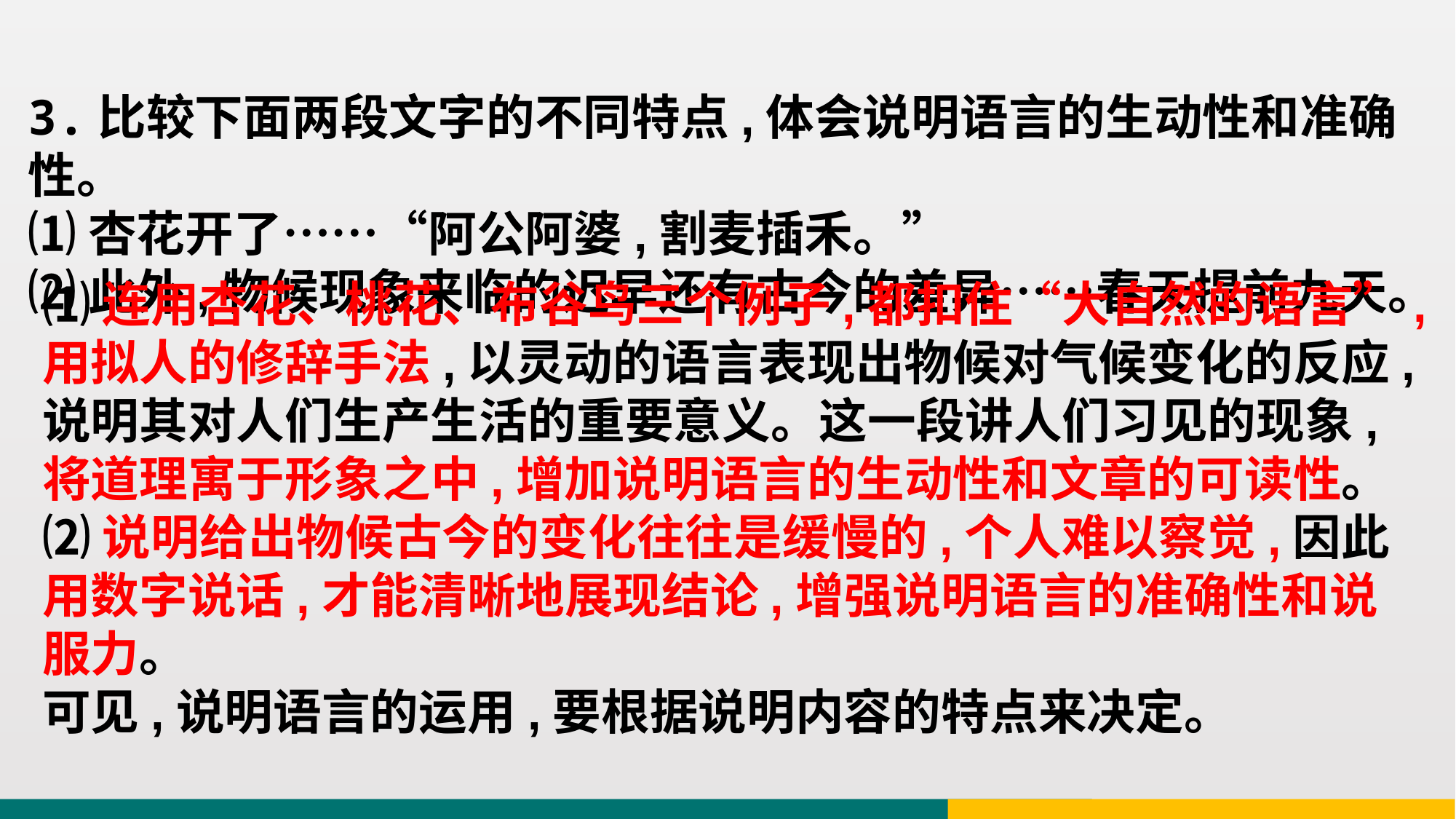

3.比较下面两段文字的不同特点,体会说明语言的生动性和准确性。
⑴杏花开了……“阿公阿婆,割麦插禾。”
⑵此外,物候现象来临的迟早还有古今的差异……春天提前九天。
⑴连用杏花、桃花、布谷鸟三个例子,都扣住“大自然的语言”,用拟人的修辞手法,以灵动的语言表现出物候对气候变化的反应,说明其对人们生产生活的重要意义。这一段讲人们习见的现象,将道理寓于形象之中,增加说明语言的生动性和文章的可读性。
⑵说明给出物候古今的变化往往是缓慢的,个人难以察觉,因此用数字说话,才能清晰地展现结论,增强说明语言的准确性和说服力。
可见,说明语言的运用,要根据说明内容的特点来决定。